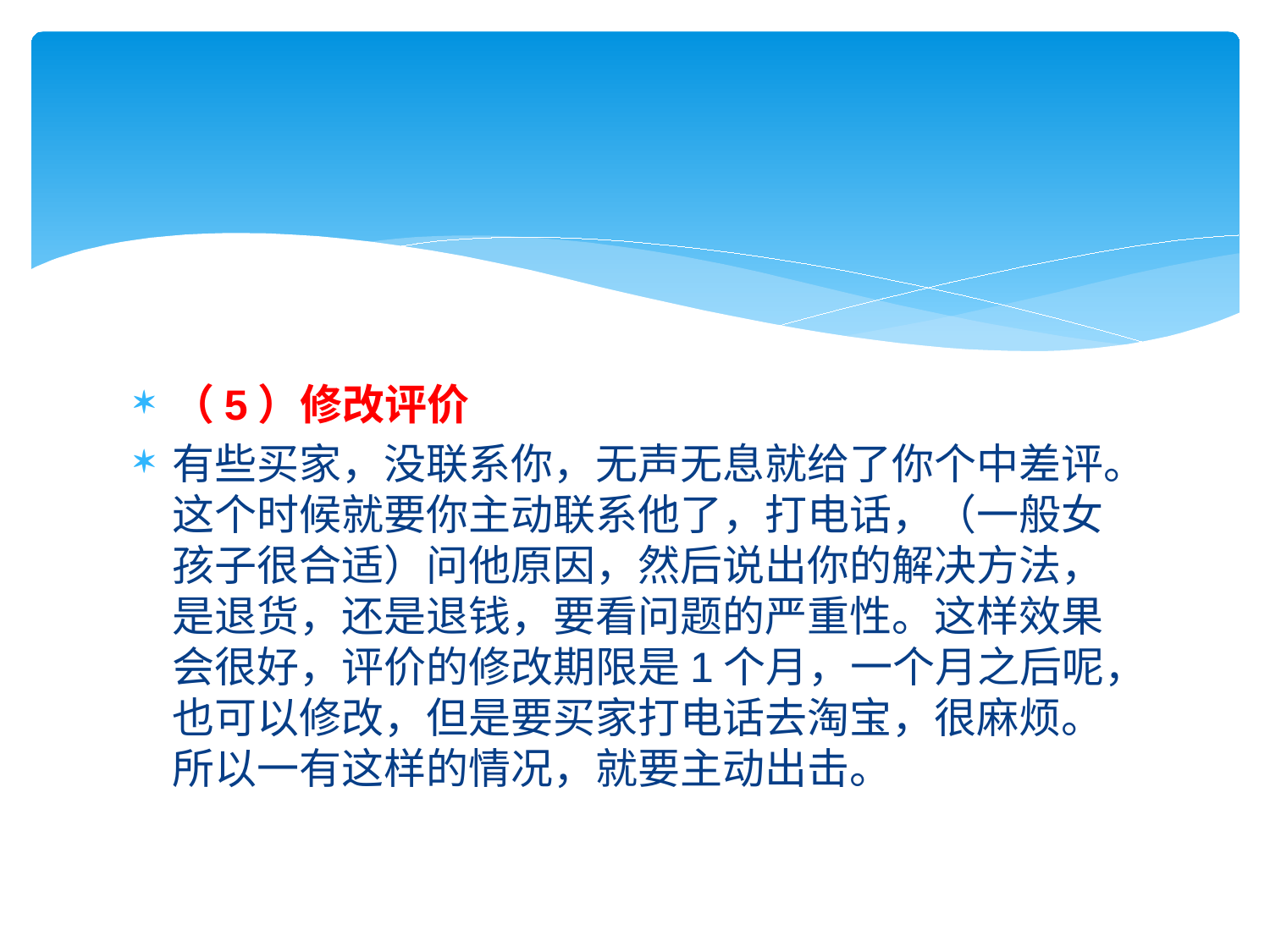

（5）修改评价
有些买家，没联系你，无声无息就给了你个中差评。这个时候就要你主动联系他了，打电话，（一般女孩子很合适）问他原因，然后说出你的解决方法，是退货，还是退钱，要看问题的严重性。这样效果会很好，评价的修改期限是1个月，一个月之后呢，也可以修改，但是要买家打电话去淘宝，很麻烦。所以一有这样的情况，就要主动出击。